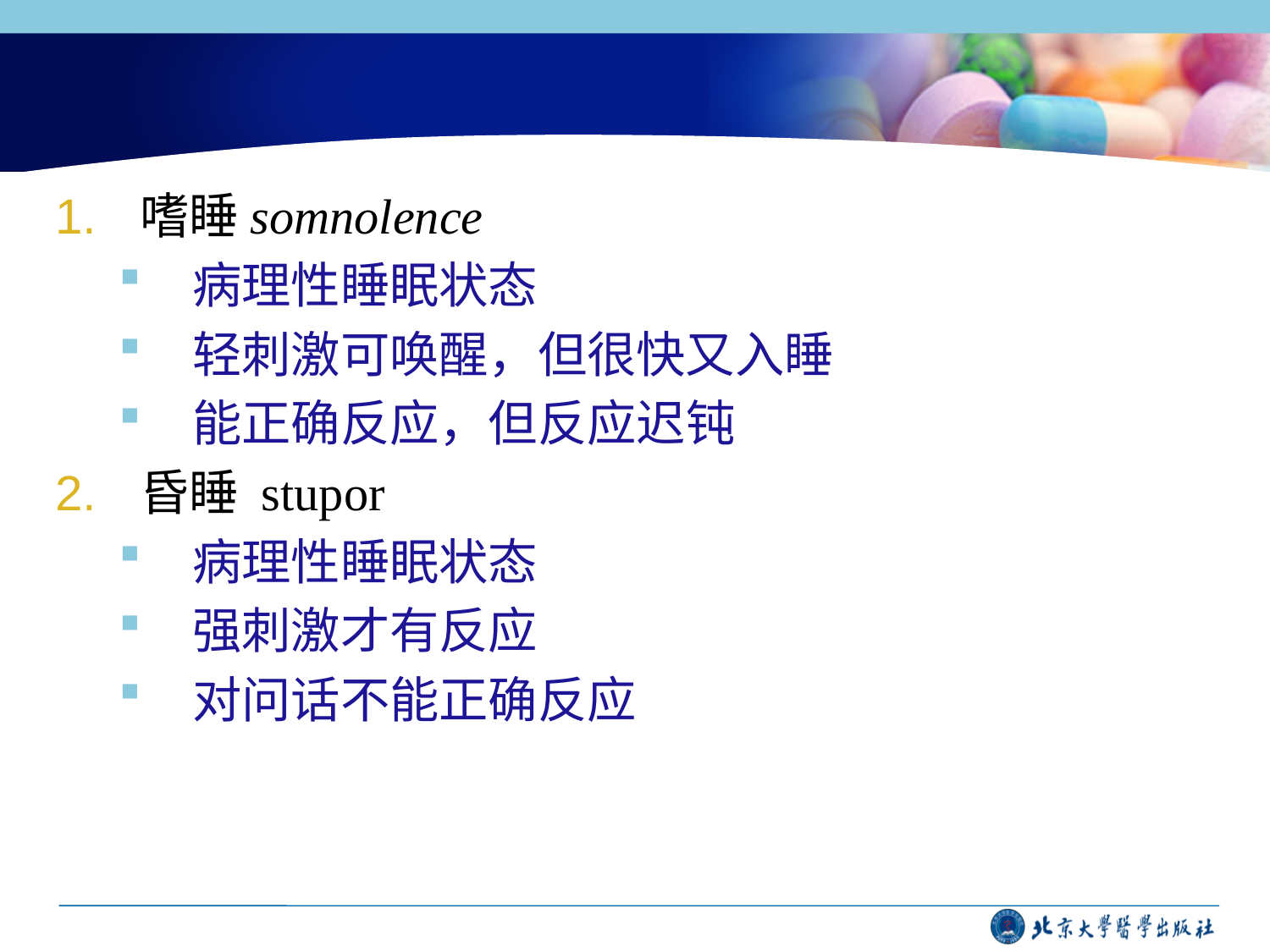

#
嗜睡somnolence
病理性睡眠状态
轻刺激可唤醒，但很快又入睡
能正确反应，但反应迟钝
昏睡 stupor
病理性睡眠状态
强刺激才有反应
对问话不能正确反应